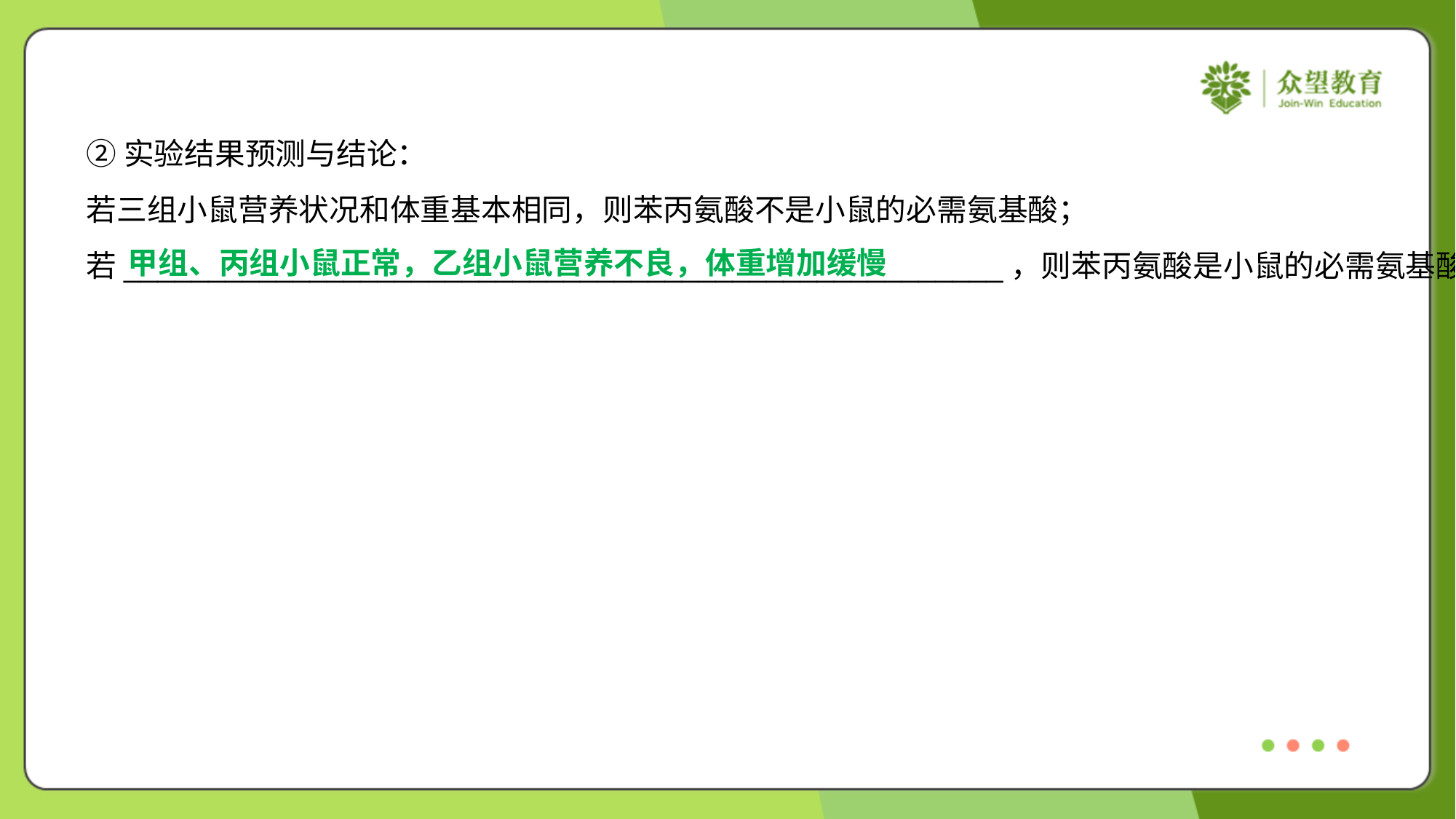

②实验结果预测与结论：
若三组小鼠营养状况和体重基本相同，则苯丙氨酸不是小鼠的必需氨基酸；
若____________________________________________________，则苯丙氨酸是小鼠的必需氨基酸。
甲组、丙组小鼠正常，乙组小鼠营养不良，体重增加缓慢